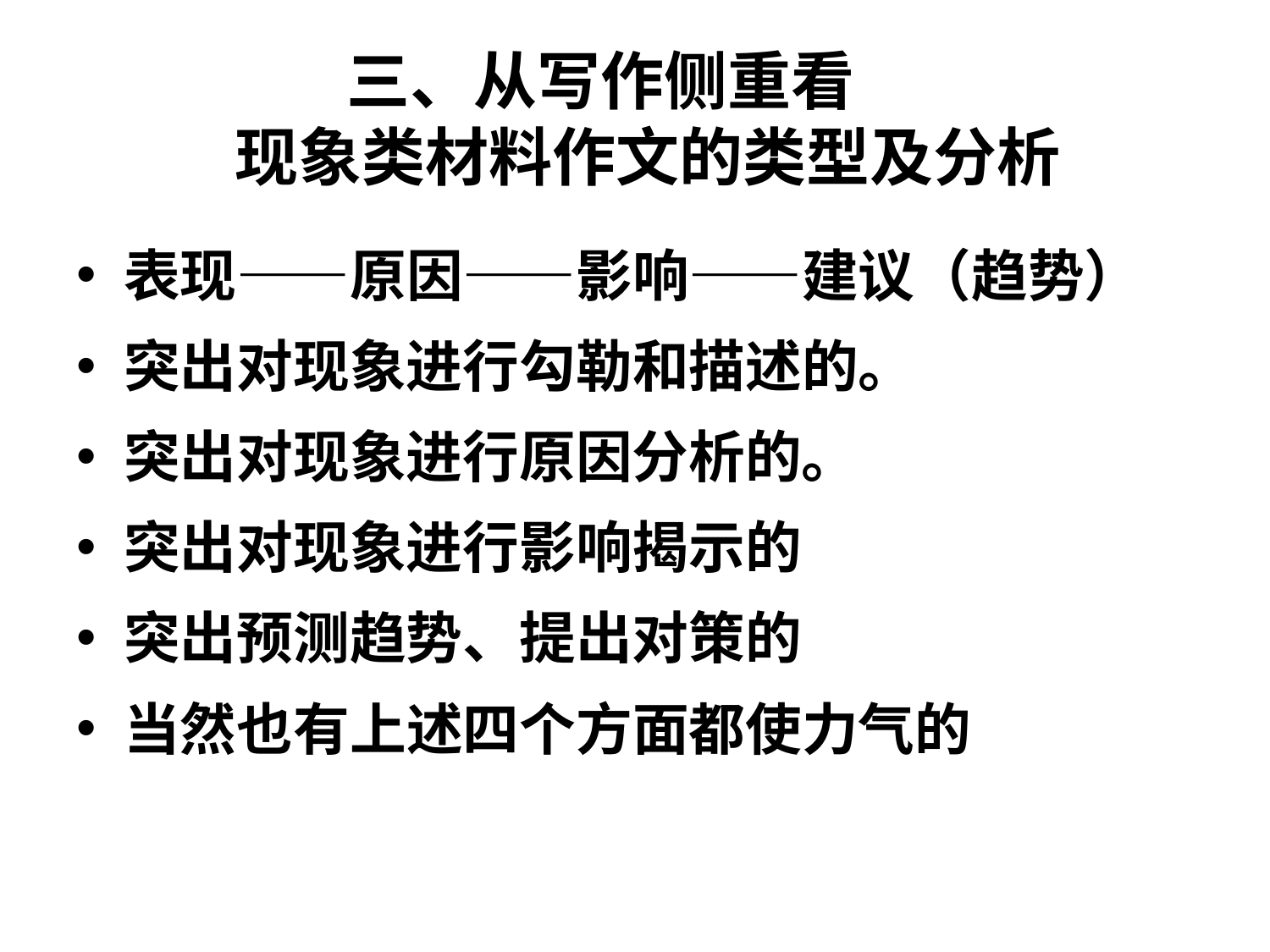

# 三、从写作侧重看 现象类材料作文的类型及分析
表现——原因——影响——建议（趋势）
突出对现象进行勾勒和描述的。
突出对现象进行原因分析的。
突出对现象进行影响揭示的
突出预测趋势、提出对策的
当然也有上述四个方面都使力气的